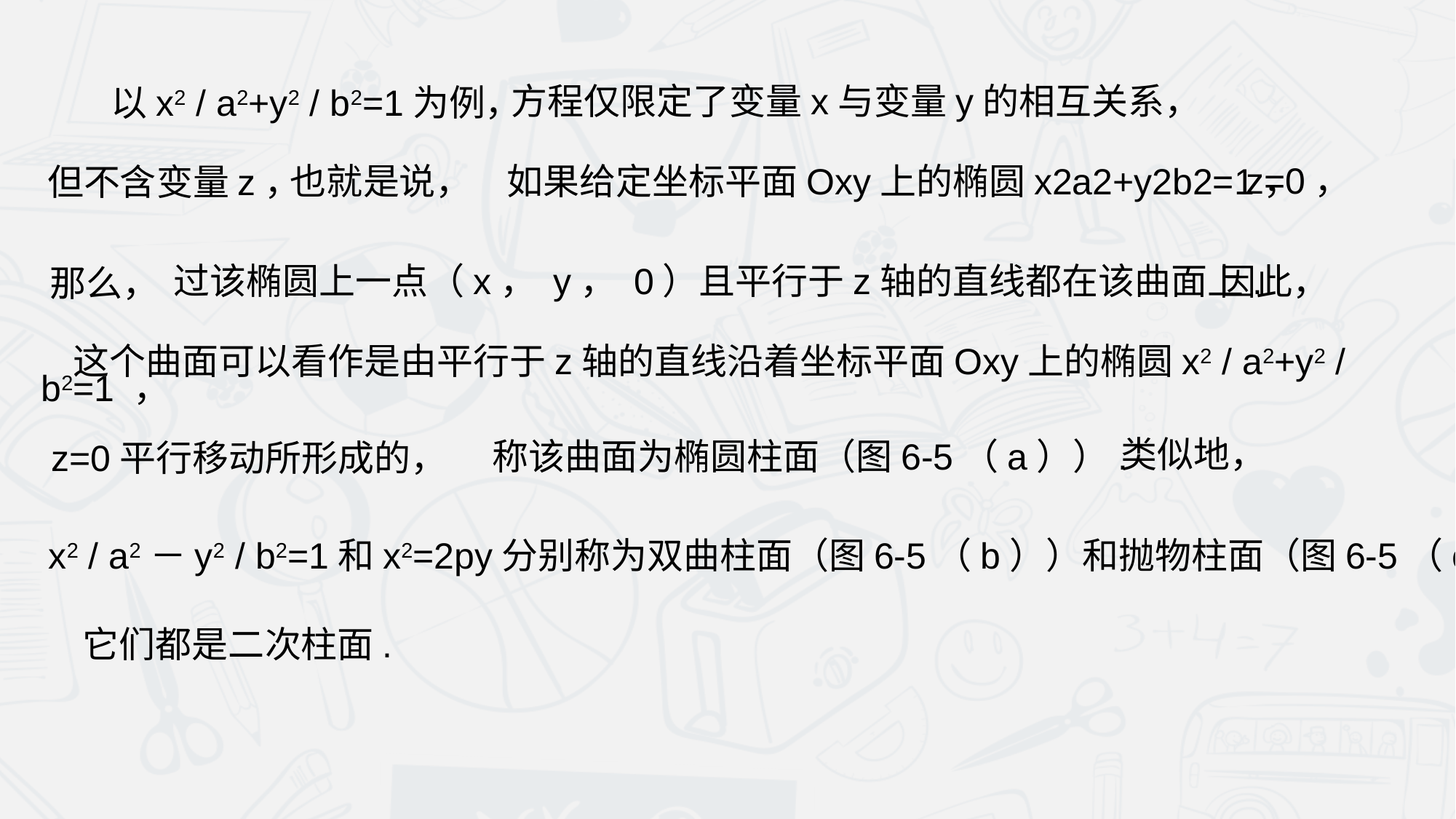

方程仅限定了变量x与变量y的相互关系，
 以x2 / a2+y2 / b2=1为例，
z=0，
也就是说，
如果给定坐标平面Oxy上的椭圆x2a2+y2b2=1，
但不含变量z，
过该椭圆上一点（x， y， 0）且平行于z轴的直线都在该曲面上.
因此，
那么，
这个曲面可以看作是由平行于z轴的直线沿着坐标平面Oxy上的椭圆x2 / a2+y2 / b2=1 ，
类似地，
称该曲面为椭圆柱面（图6-5（a））.
z=0平行移动所形成的，
 x2 / a2－y2 / b2=1和x2=2py分别称为双曲柱面（图6-5（b））和抛物柱面（图6-5（c）），
它们都是二次柱面.